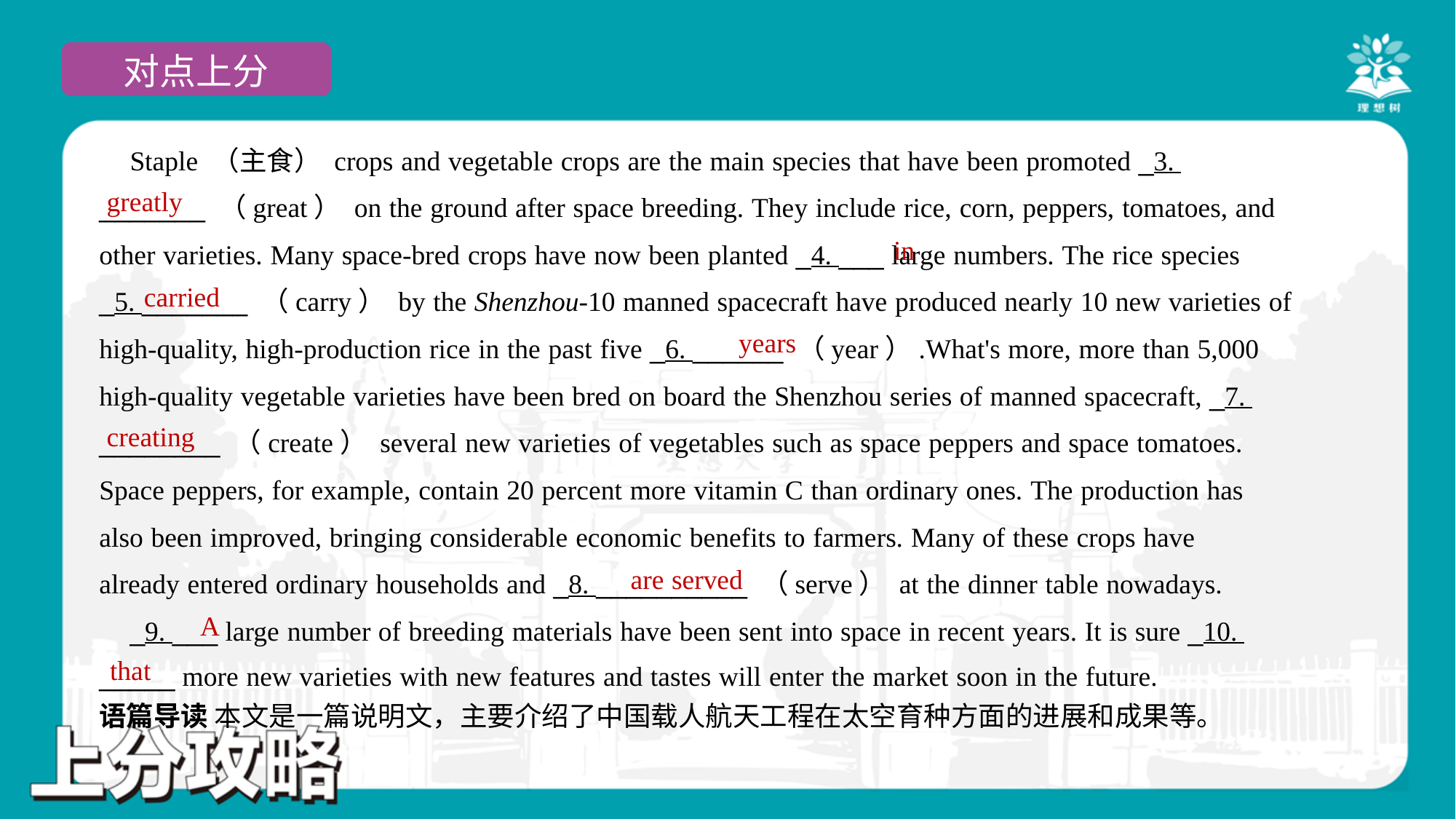

Staple （主食） crops and vegetable crops are the main species that have been promoted _3.
_______ （great） on the ground after space breeding. They include rice, corn, peppers, tomatoes, and
other varieties. Many space-bred crops have now been planted _4. ___ large numbers. The rice species
_5. _______ （carry） by the Shenzhou-10 manned spacecraft have produced nearly 10 new varieties of
high-quality, high-production rice in the past five _6. ______ （year）.What's more, more than 5,000
high-quality vegetable varieties have been bred on board the Shenzhou series of manned spacecraft, _7.
________ （create） several new varieties of vegetables such as space peppers and space tomatoes.
Space peppers, for example, contain 20 percent more vitamin C than ordinary ones. The production has
also been improved, bringing considerable economic benefits to farmers. Many of these crops have
already entered ordinary households and _8. __________ （serve） at the dinner table nowadays.
    _9. ___ large number of breeding materials have been sent into space in recent years. It is sure _10.
_____ more new varieties with new features and tastes will enter the market soon in the future.#1.1.3
greatly
in
carried
years
creating
are served
A
that
语篇导读 本文是一篇说明文，主要介绍了中国载人航天工程在太空育种方面的进展和成果等。